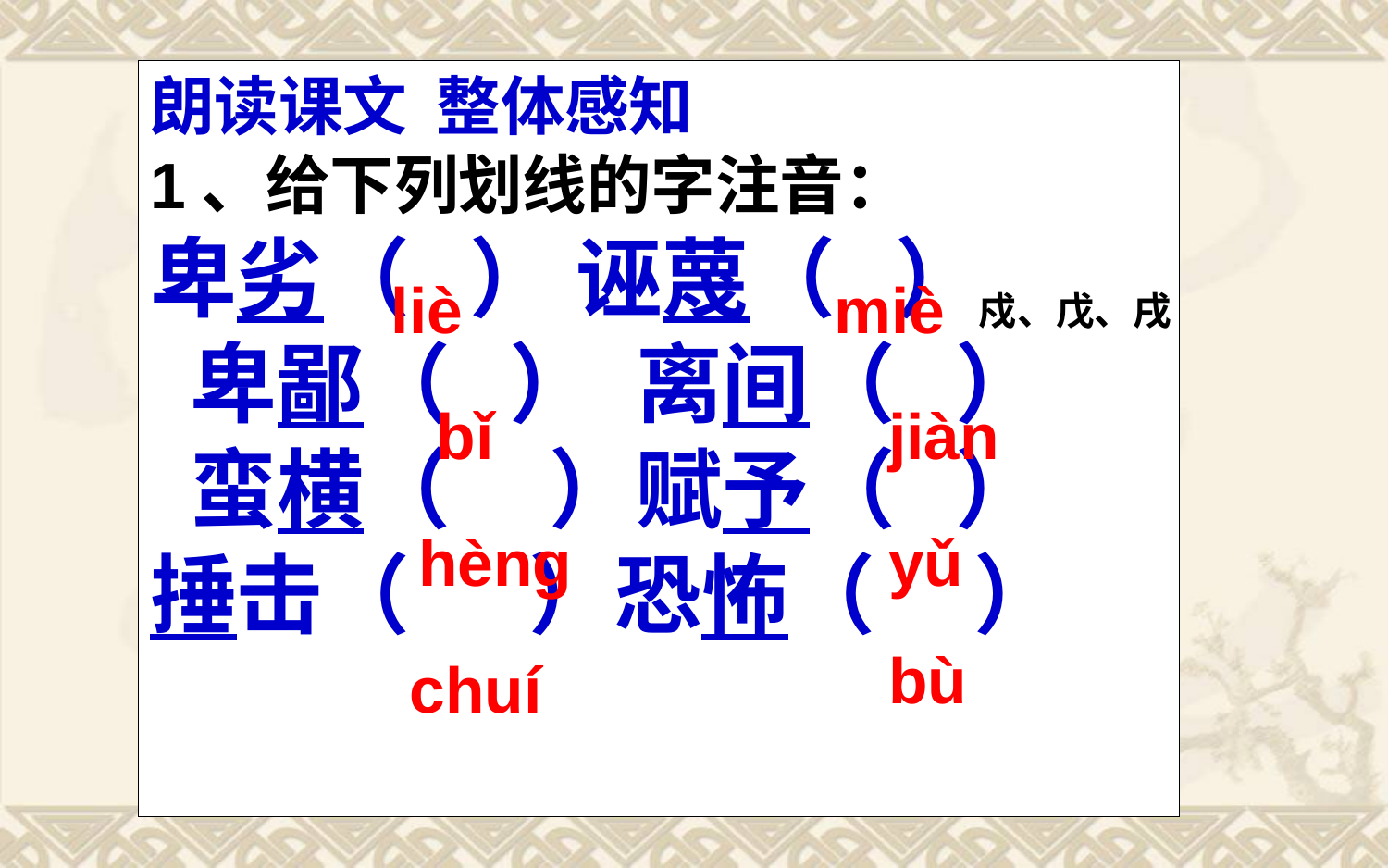

#
朗读课文  整体感知
1、给下列划线的字注音：
卑劣（   ） 诬蔑（   ）
 卑鄙（   ）  离间（   ）
 蛮横（     ）赋予（   ）
捶击（      ）恐怖（     ）
liè
miè
戍、戊、戌
bǐ
jiàn
hèng
yǔ
bù
chuí